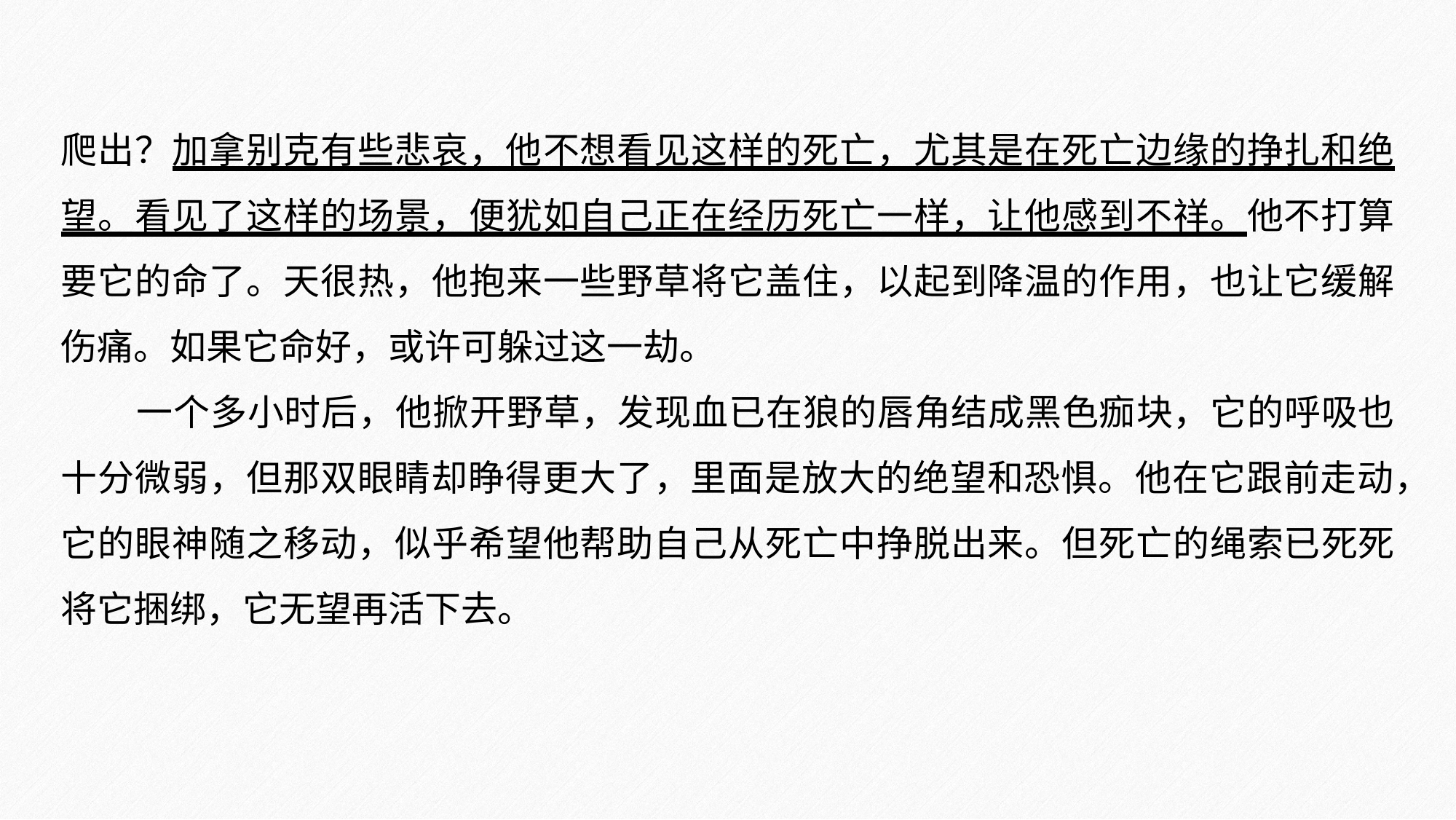

爬出？加拿别克有些悲哀，他不想看见这样的死亡，尤其是在死亡边缘的挣扎和绝望。看见了这样的场景，便犹如自己正在经历死亡一样，让他感到不祥。他不打算要它的命了。天很热，他抱来一些野草将它盖住，以起到降温的作用，也让它缓解伤痛。如果它命好，或许可躲过这一劫。
一个多小时后，他掀开野草，发现血已在狼的唇角结成黑色痂块，它的呼吸也十分微弱，但那双眼睛却睁得更大了，里面是放大的绝望和恐惧。他在它跟前走动，它的眼神随之移动，似乎希望他帮助自己从死亡中挣脱出来。但死亡的绳索已死死将它捆绑，它无望再活下去。